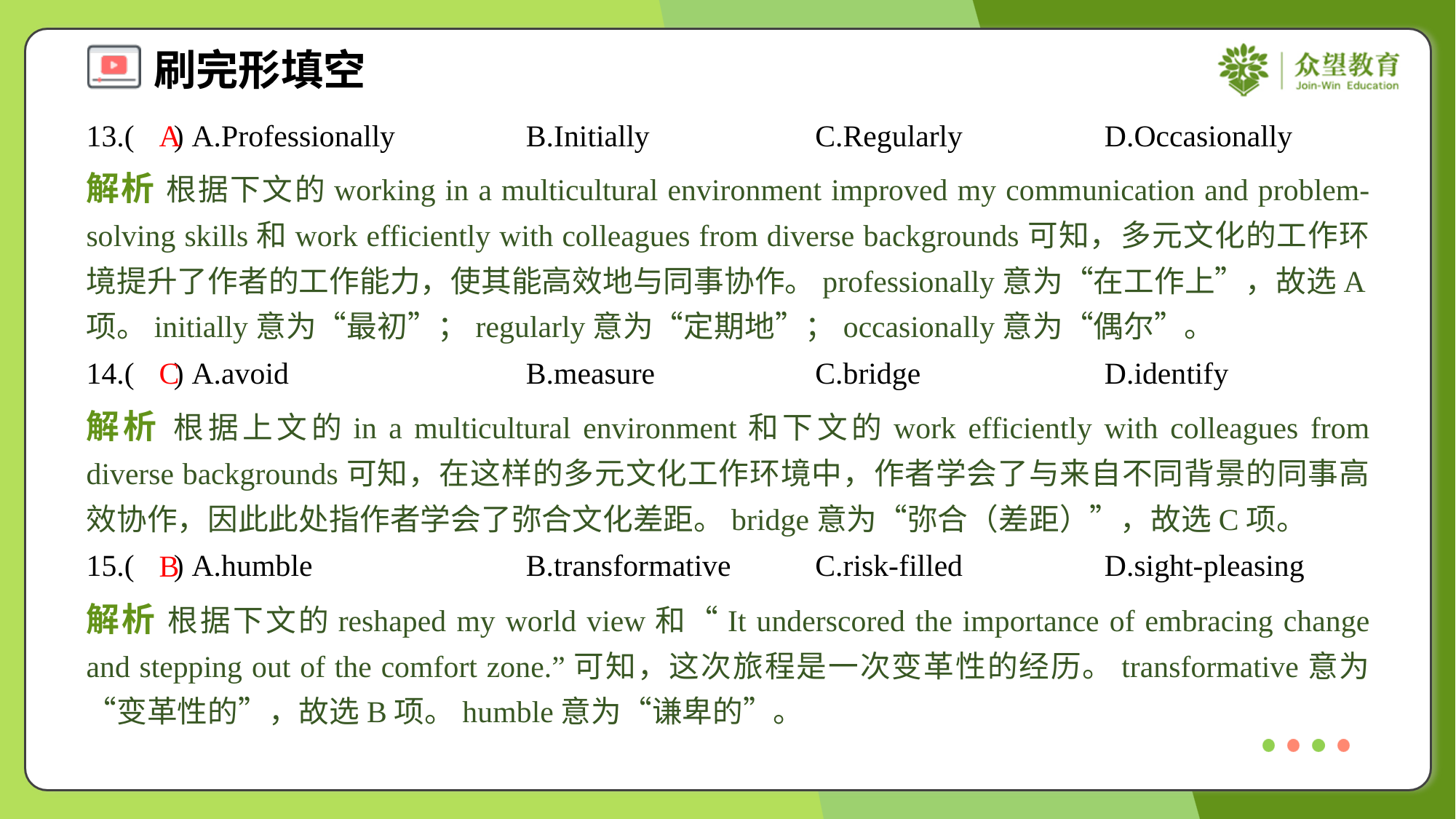

13.(     ) A.Professionally	B.Initially	C.Regularly	D.Occasionally
A
解析 根据下文的working in a multicultural environment improved my communication and problem-solving skills和work efficiently with colleagues from diverse backgrounds可知，多元文化的工作环境提升了作者的工作能力，使其能高效地与同事协作。professionally意为“在工作上”，故选A项。initially意为“最初”；regularly意为“定期地”；occasionally意为“偶尔”。
14.(     ) A.avoid	B.measure	C.bridge	D.identify
C
解析 根据上文的in a multicultural environment和下文的work efficiently with colleagues from diverse backgrounds可知，在这样的多元文化工作环境中，作者学会了与来自不同背景的同事高效协作，因此此处指作者学会了弥合文化差距。bridge意为“弥合（差距）”，故选C项。
15.(     ) A.humble	B.transformative	C.risk-filled	D.sight-pleasing
B
解析 根据下文的reshaped my world view和“It underscored the importance of embracing change and stepping out of the comfort zone.”可知，这次旅程是一次变革性的经历。transformative意为“变革性的”，故选B项。humble意为“谦卑的”。